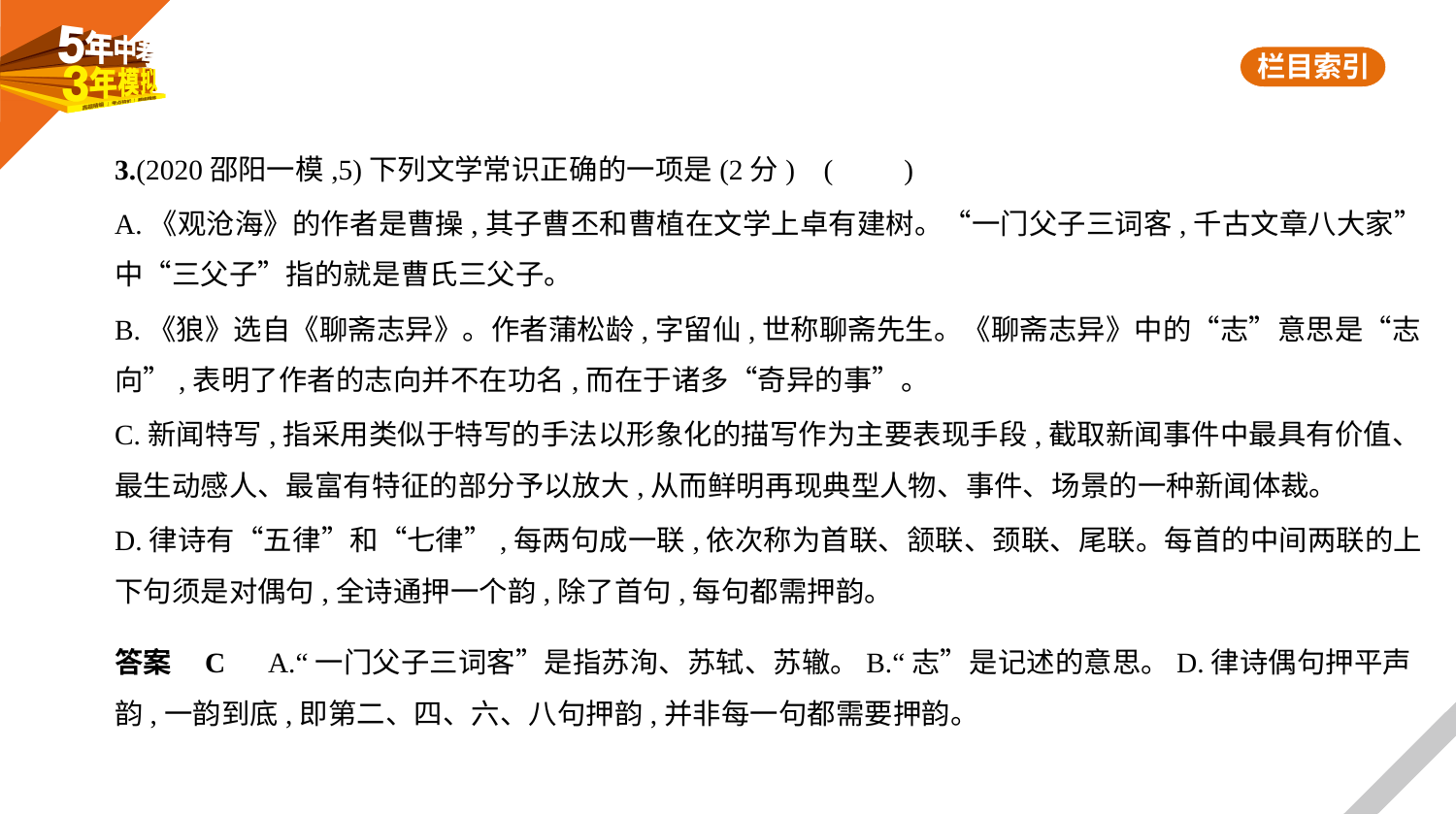

3.(2020邵阳一模,5)下列文学常识正确的一项是(2分) (　　)
A.《观沧海》的作者是曹操,其子曹丕和曹植在文学上卓有建树。“一门父子三词客,千古文章八大家”
中“三父子”指的就是曹氏三父子。
B.《狼》选自《聊斋志异》。作者蒲松龄,字留仙,世称聊斋先生。《聊斋志异》中的“志”意思是“志
向”,表明了作者的志向并不在功名,而在于诸多“奇异的事”。
C.新闻特写,指采用类似于特写的手法以形象化的描写作为主要表现手段,截取新闻事件中最具有价值、
最生动感人、最富有特征的部分予以放大,从而鲜明再现典型人物、事件、场景的一种新闻体裁。
D.律诗有“五律”和“七律”,每两句成一联,依次称为首联、颔联、颈联、尾联。每首的中间两联的上
下句须是对偶句,全诗通押一个韵,除了首句,每句都需押韵。
答案    C　A.“一门父子三词客”是指苏洵、苏轼、苏辙。B.“志”是记述的意思。D.律诗偶句押平声
韵,一韵到底,即第二、四、六、八句押韵,并非每一句都需要押韵。